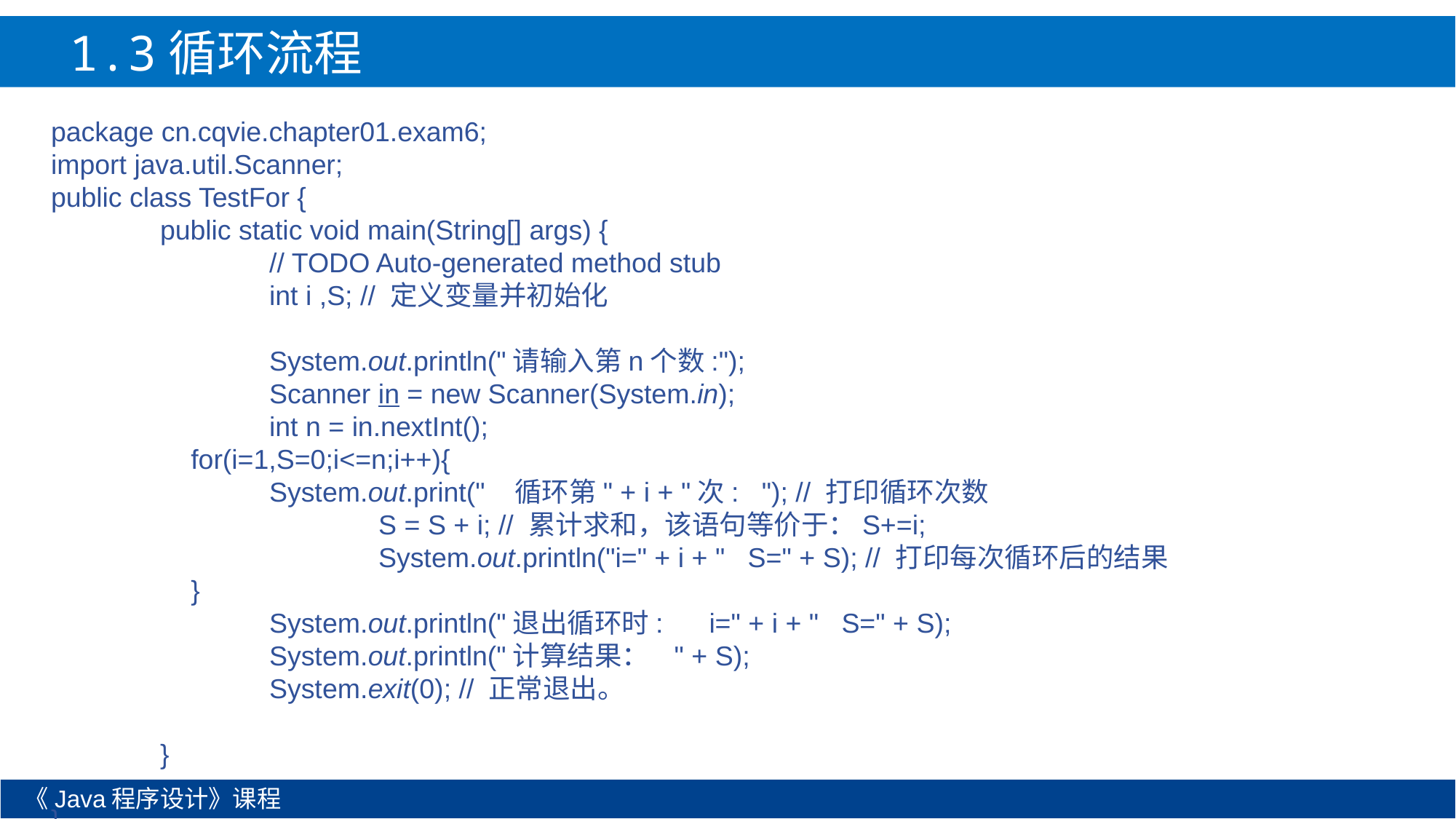

1.3循环流程
package cn.cqvie.chapter01.exam6;
import java.util.Scanner;
public class TestFor {
	public static void main(String[] args) {
		// TODO Auto-generated method stub
		int i ,S; // 定义变量并初始化

		System.out.println("请输入第n个数:");
		Scanner in = new Scanner(System.in);
		int n = in.nextInt();
	    for(i=1,S=0;i<=n;i++){
	    	System.out.print("   循环第" + i + "次:   "); // 打印循环次数
			S = S + i; // 累计求和，该语句等价于：S+=i;
			System.out.println("i=" + i + "   S=" + S); // 打印每次循环后的结果
	    }
		System.out.println("退出循环时:      i=" + i + "   S=" + S);
		System.out.println("计算结果：   " + S);
		System.exit(0); // 正常退出。

	}

}
《Java程序设计》课程